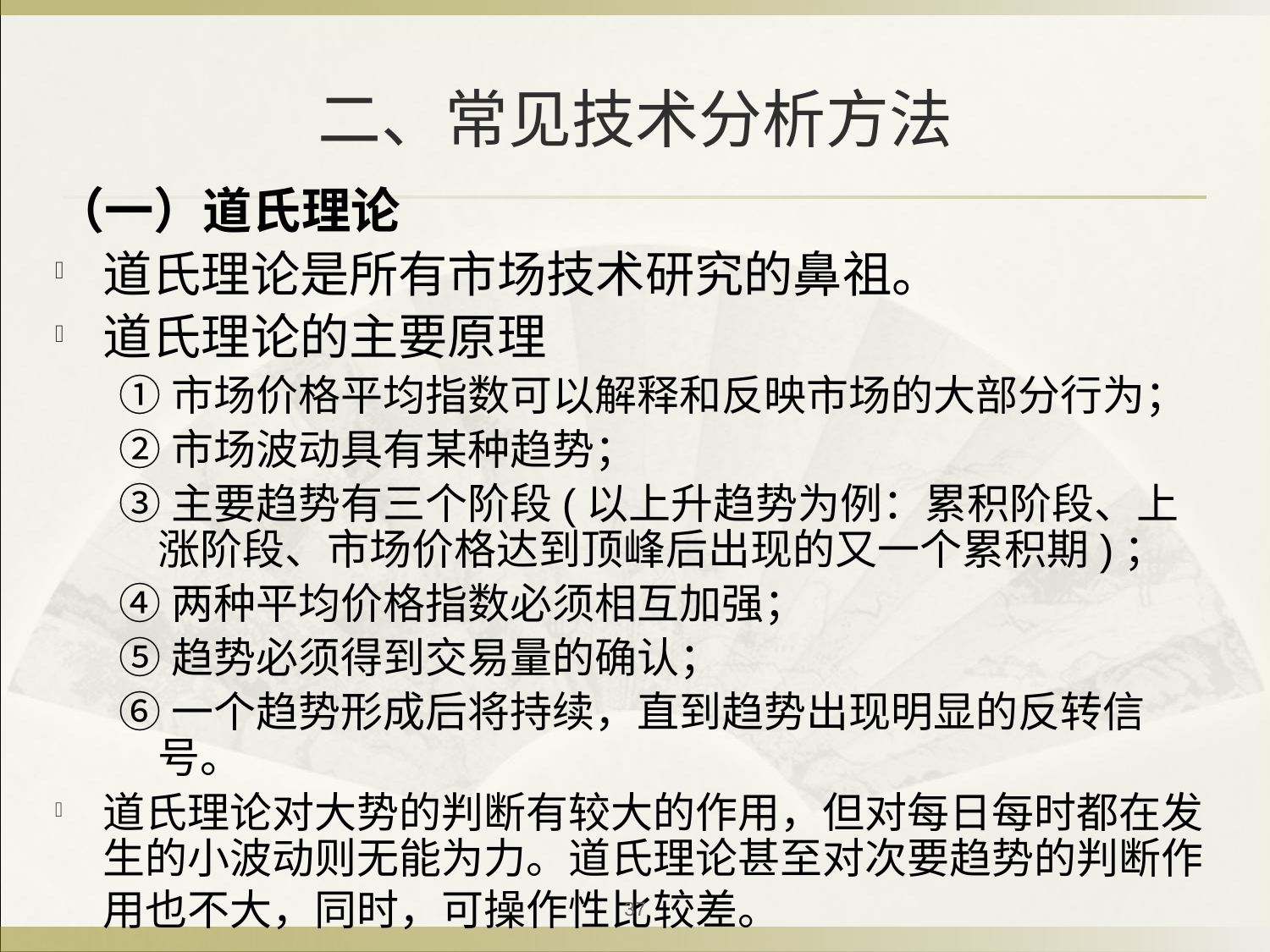

# 二、常见技术分析方法
（一）道氏理论
道氏理论是所有市场技术研究的鼻祖。
道氏理论的主要原理
①市场价格平均指数可以解释和反映市场的大部分行为；
②市场波动具有某种趋势；
③主要趋势有三个阶段(以上升趋势为例：累积阶段、上涨阶段、市场价格达到顶峰后出现的又一个累积期)；
④两种平均价格指数必须相互加强；
⑤趋势必须得到交易量的确认；
⑥一个趋势形成后将持续，直到趋势出现明显的反转信号。
道氏理论对大势的判断有较大的作用，但对每日每时都在发生的小波动则无能为力。道氏理论甚至对次要趋势的判断作用也不大，同时，可操作性比较差。
37